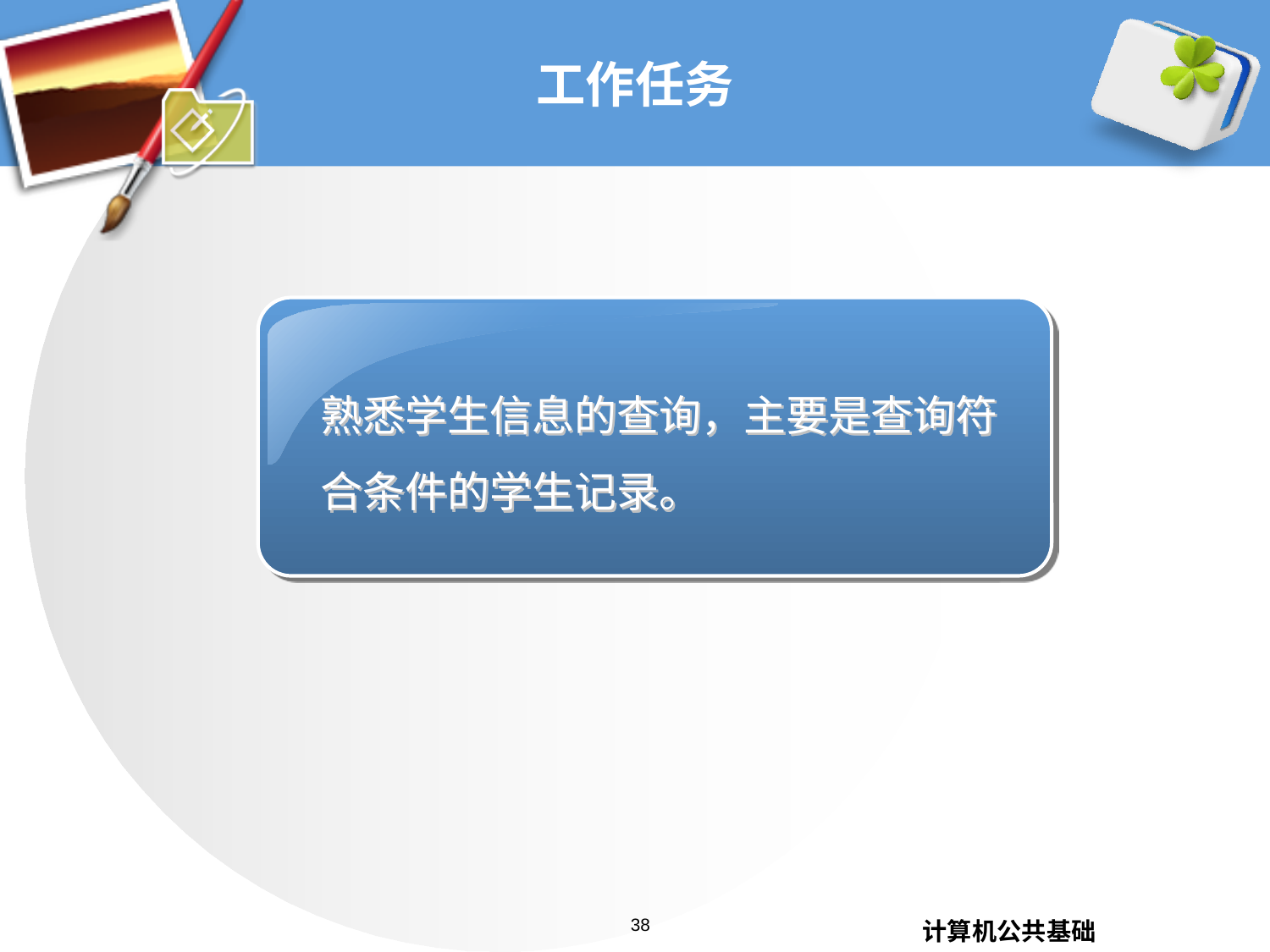

# 工作任务

熟悉学生信息的查询，主要是查询符合条件的学生记录。
38
计算机公共基础